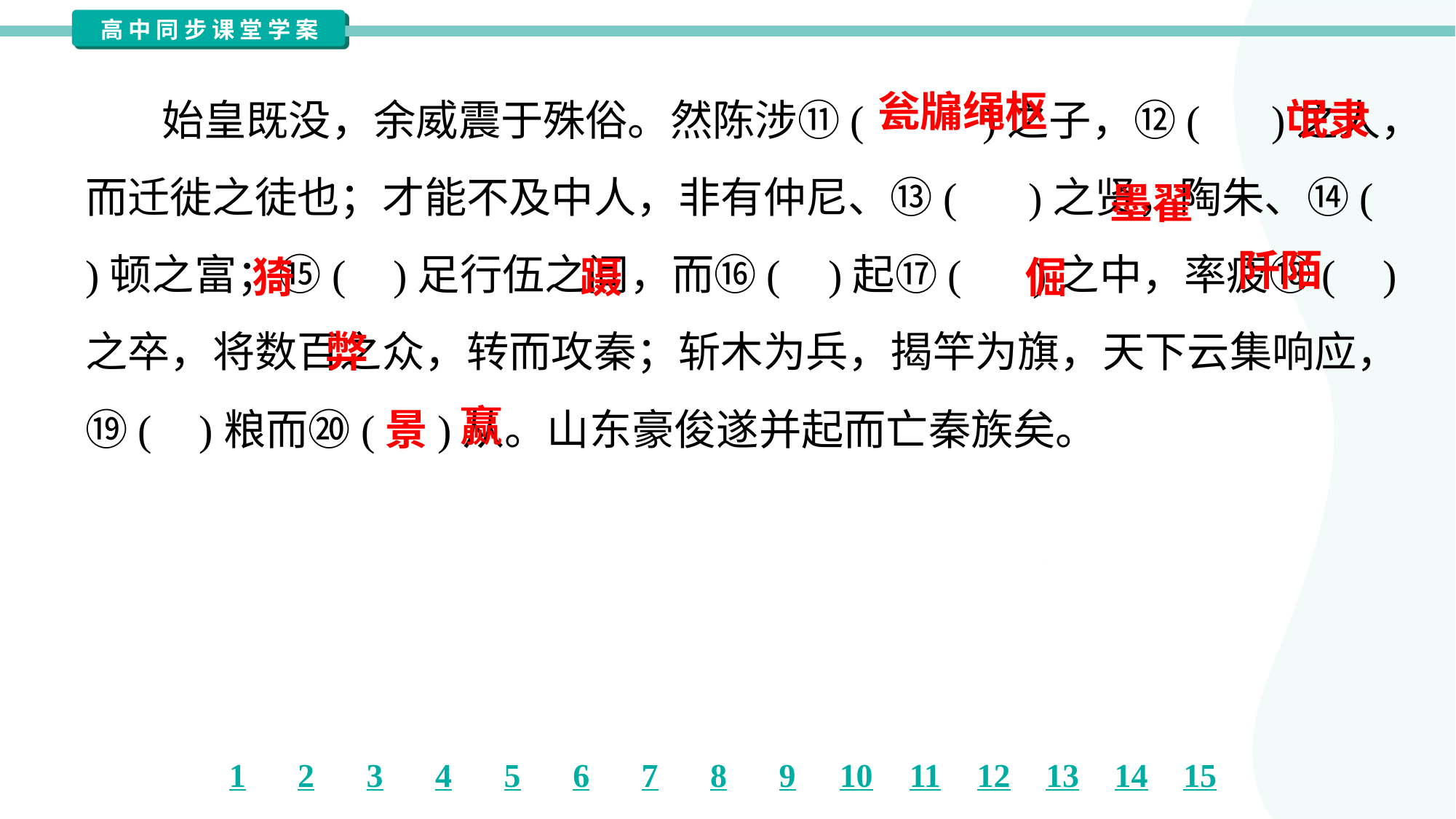

始皇既没，余威震于殊俗。然陈涉⑪(          )之子，⑫(      )之人，而迁徙之徒也；才能不及中人，非有仲尼、⑬(      )之贤，陶朱、⑭(    )顿之富；⑮(    )足行伍之间，而⑯(    )起⑰(      )之中，率疲⑱(    )之卒，将数百之众，转而攻秦；斩木为兵，揭竿为旗，天下云集响应，⑲(    )粮而⑳(景)从。山东豪俊遂并起而亡秦族矣。
瓮牖绳枢
氓隶
墨翟
阡陌
猗
蹑
倔
弊
赢